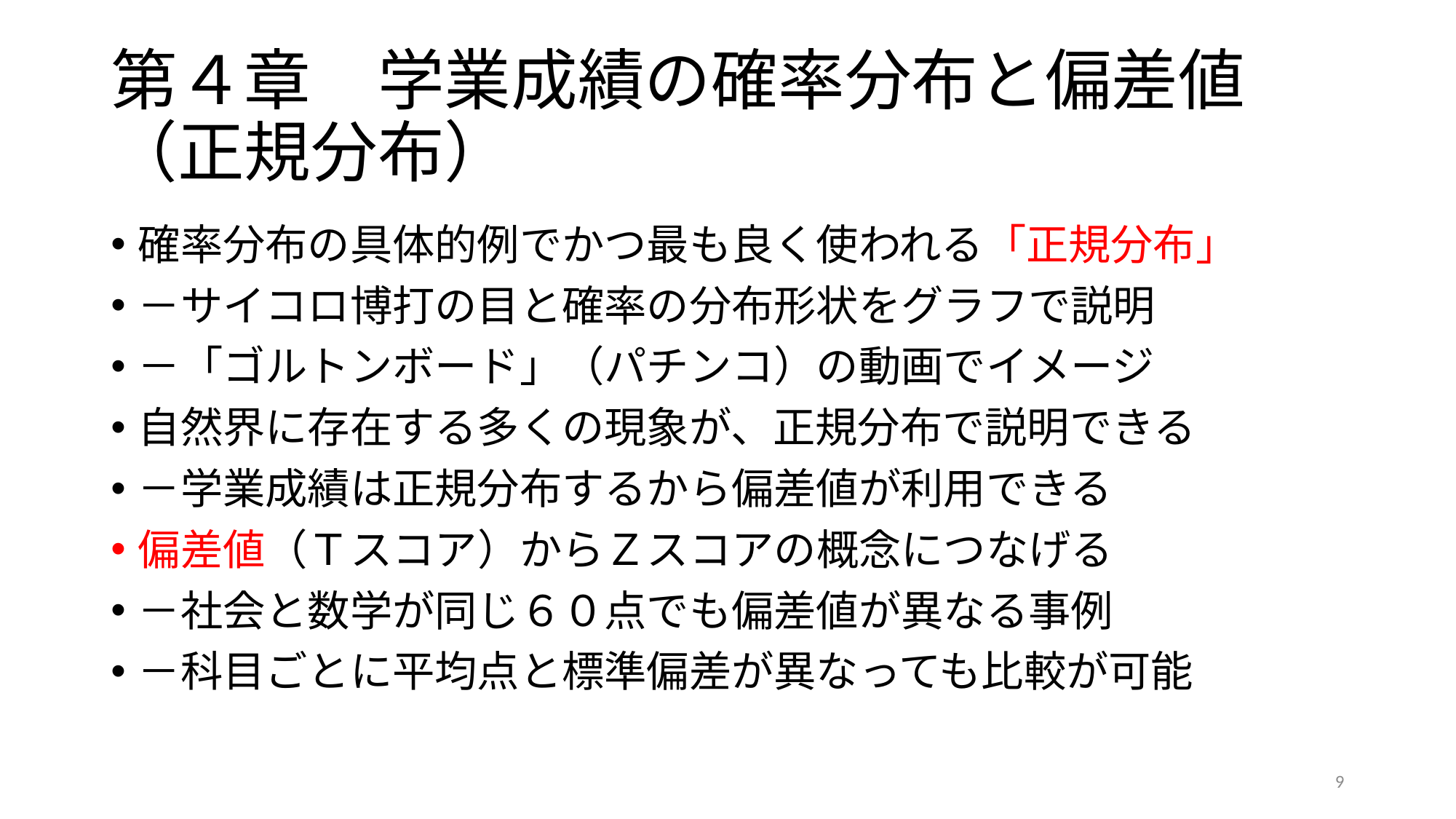

# 第４章　学業成績の確率分布と偏差値（正規分布）
確率分布の具体的例でかつ最も良く使われる「正規分布」
－サイコロ博打の目と確率の分布形状をグラフで説明
－「ゴルトンボード」（パチンコ）の動画でイメージ
自然界に存在する多くの現象が、正規分布で説明できる
－学業成績は正規分布するから偏差値が利用できる
偏差値（Ｔスコア）からＺスコアの概念につなげる
－社会と数学が同じ６０点でも偏差値が異なる事例
－科目ごとに平均点と標準偏差が異なっても比較が可能
9